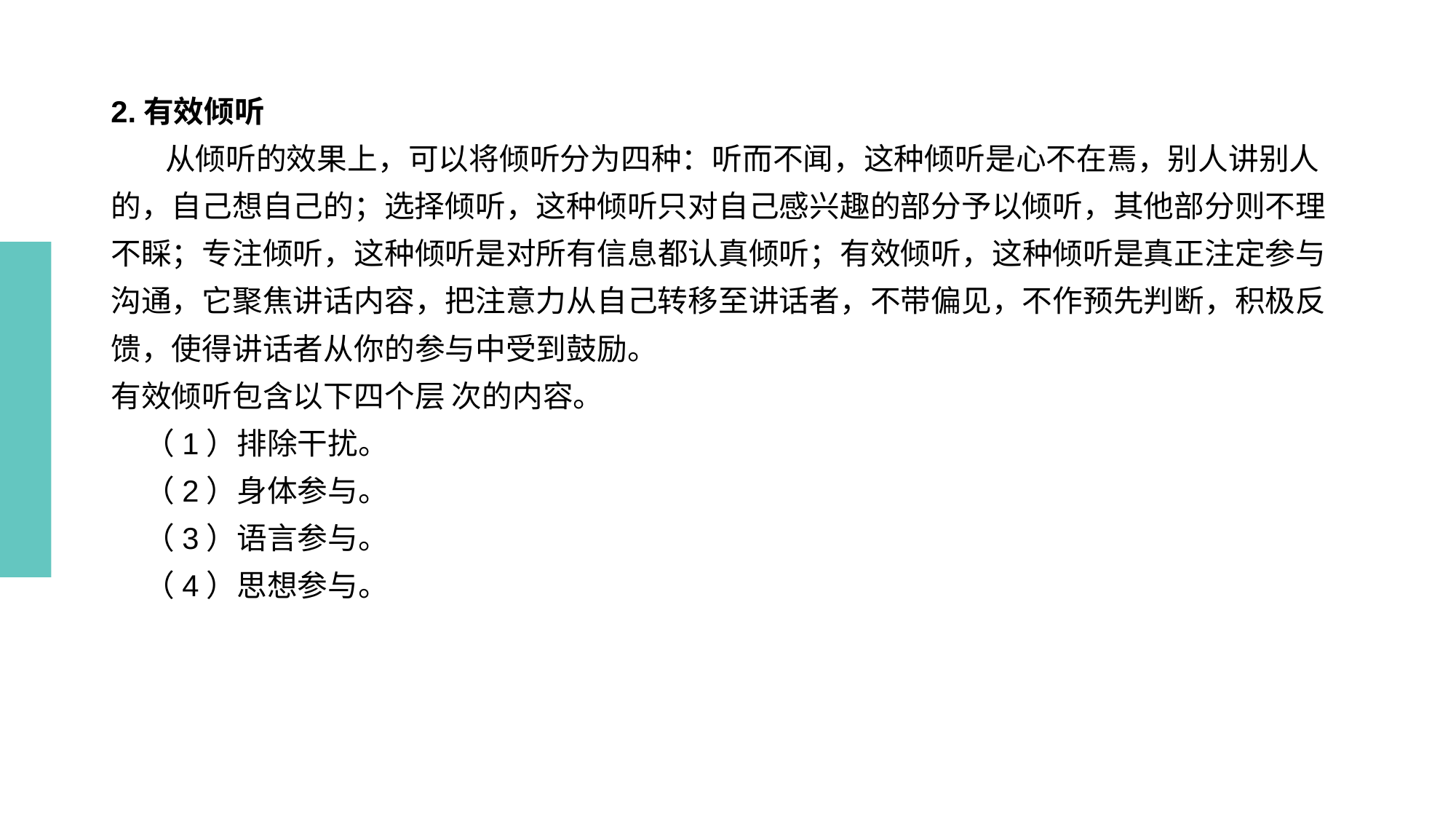

# 2.有效倾听
       从倾听的效果上，可以将倾听分为四种：听而不闻，这种倾听是心不在焉，别人讲别人的，自己想自己的；选择倾听，这种倾听只对自己感兴趣的部分予以倾听，其他部分则不理不睬；专注倾听，这种倾听是对所有信息都认真倾听；有效倾听，这种倾听是真正注定参与沟通，它聚焦讲话内容，把注意力从自己转移至讲话者，不带偏见，不作预先判断，积极反馈，使得讲话者从你的参与中受到鼓励。
有效倾听包含以下四个层 次的内容。
     （1）排除干扰。
     （2）身体参与。
     （3）语言参与。
     （4）思想参与。